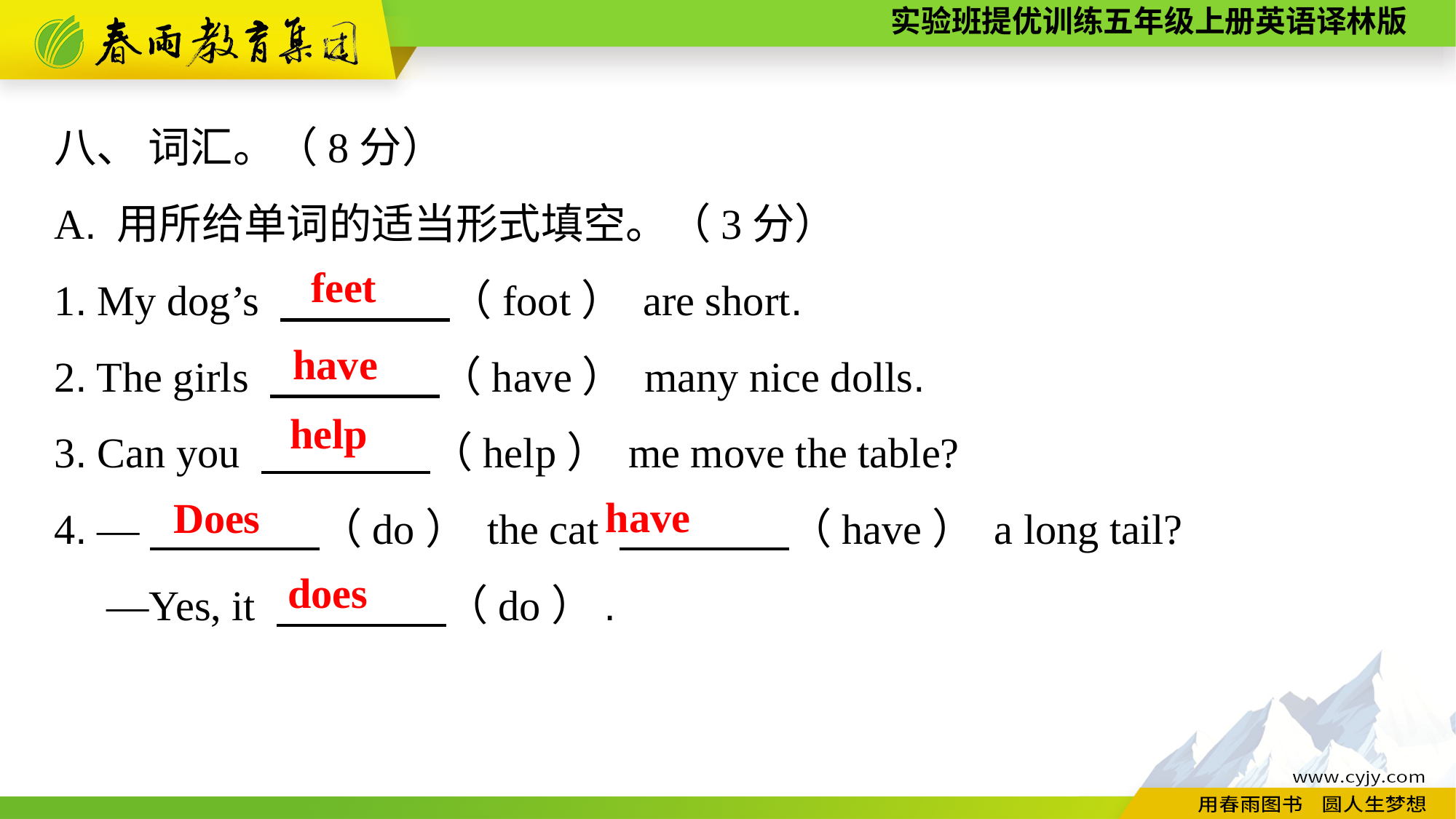

八、 词汇。（8分）
A. 用所给单词的适当形式填空。（3分）
1. My dog’s 　　　　（foot） are short.
2. The girls 　　　　（have） many nice dolls.
3. Can you 　　　　（help） me move the table?
4. —　　　　（do） the cat 　　　　（have） a long tail?
     —Yes, it 　　　　（do）.
feet
have
help
have
Does
does